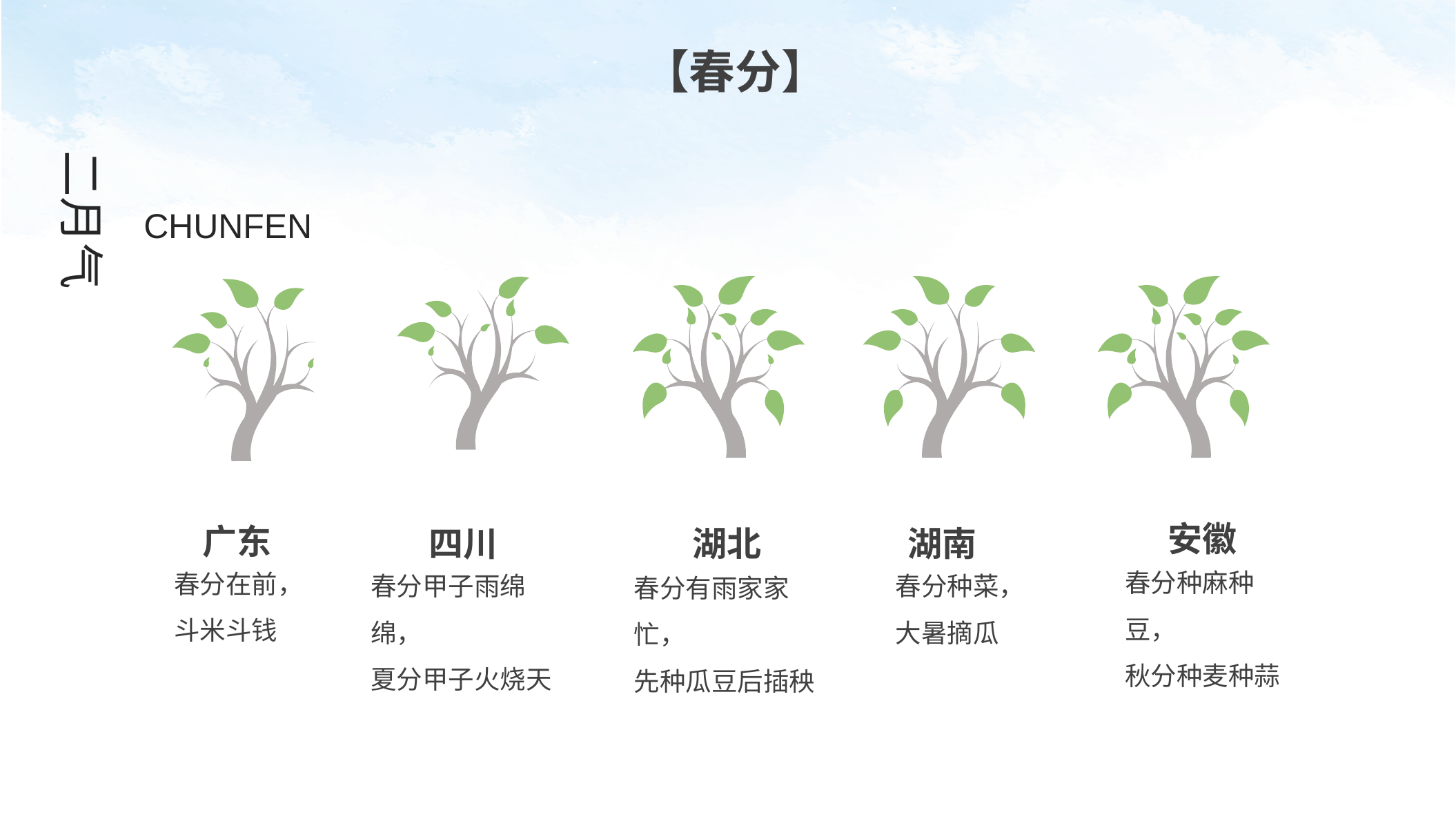

【春分】

二月气
CHUNFEN

安徽
春分种麻种豆，
秋分种麦种蒜
广东
春分在前，
斗米斗钱
湖南
春分种菜，
大暑摘瓜
四川
春分甲子雨绵绵，
夏分甲子火烧天
湖北
春分有雨家家忙，
先种瓜豆后插秧